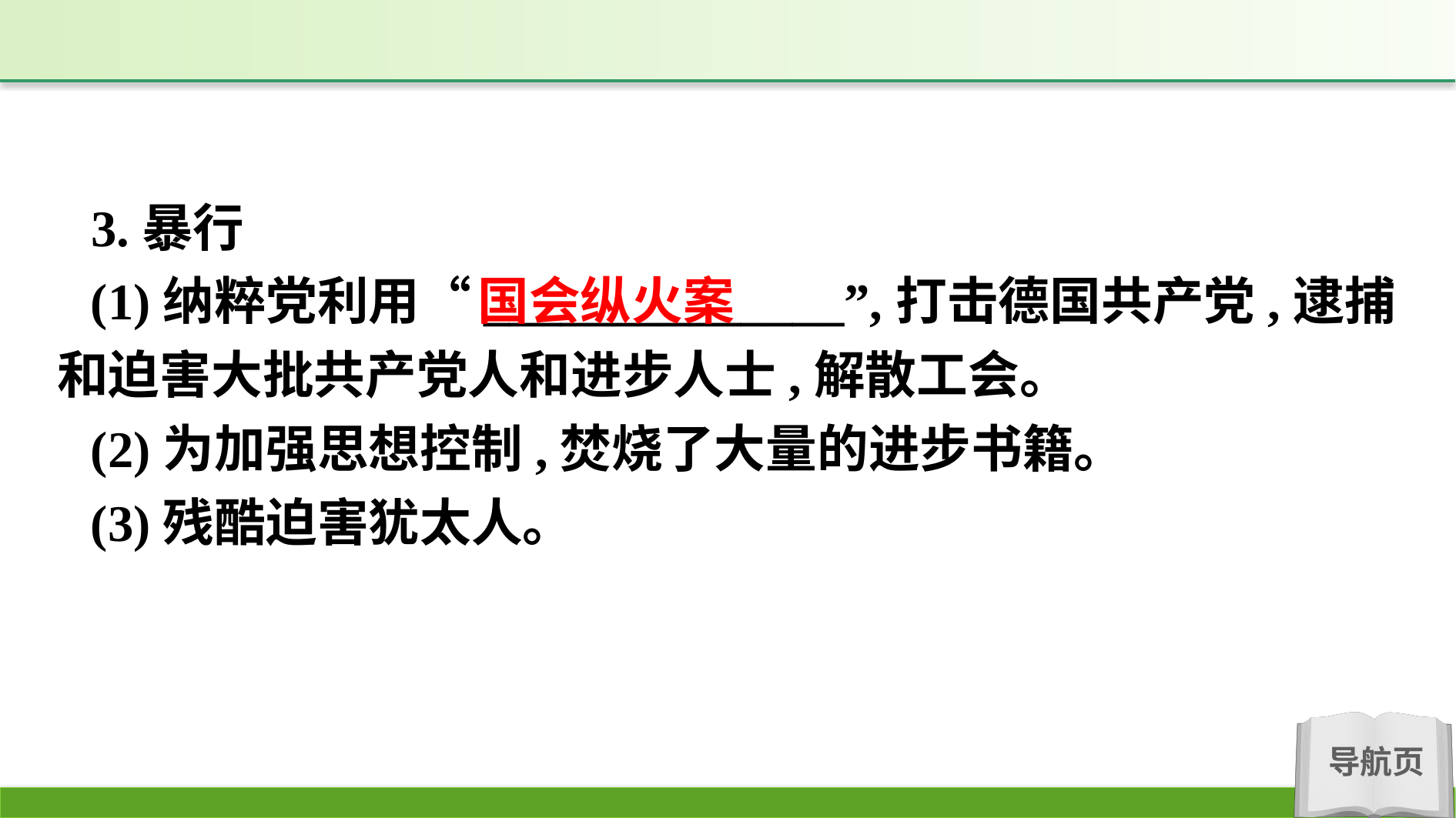

3.暴行
(1)纳粹党利用“______________”,打击德国共产党,逮捕和迫害大批共产党人和进步人士,解散工会。
(2)为加强思想控制,焚烧了大量的进步书籍。
(3)残酷迫害犹太人。
国会纵火案